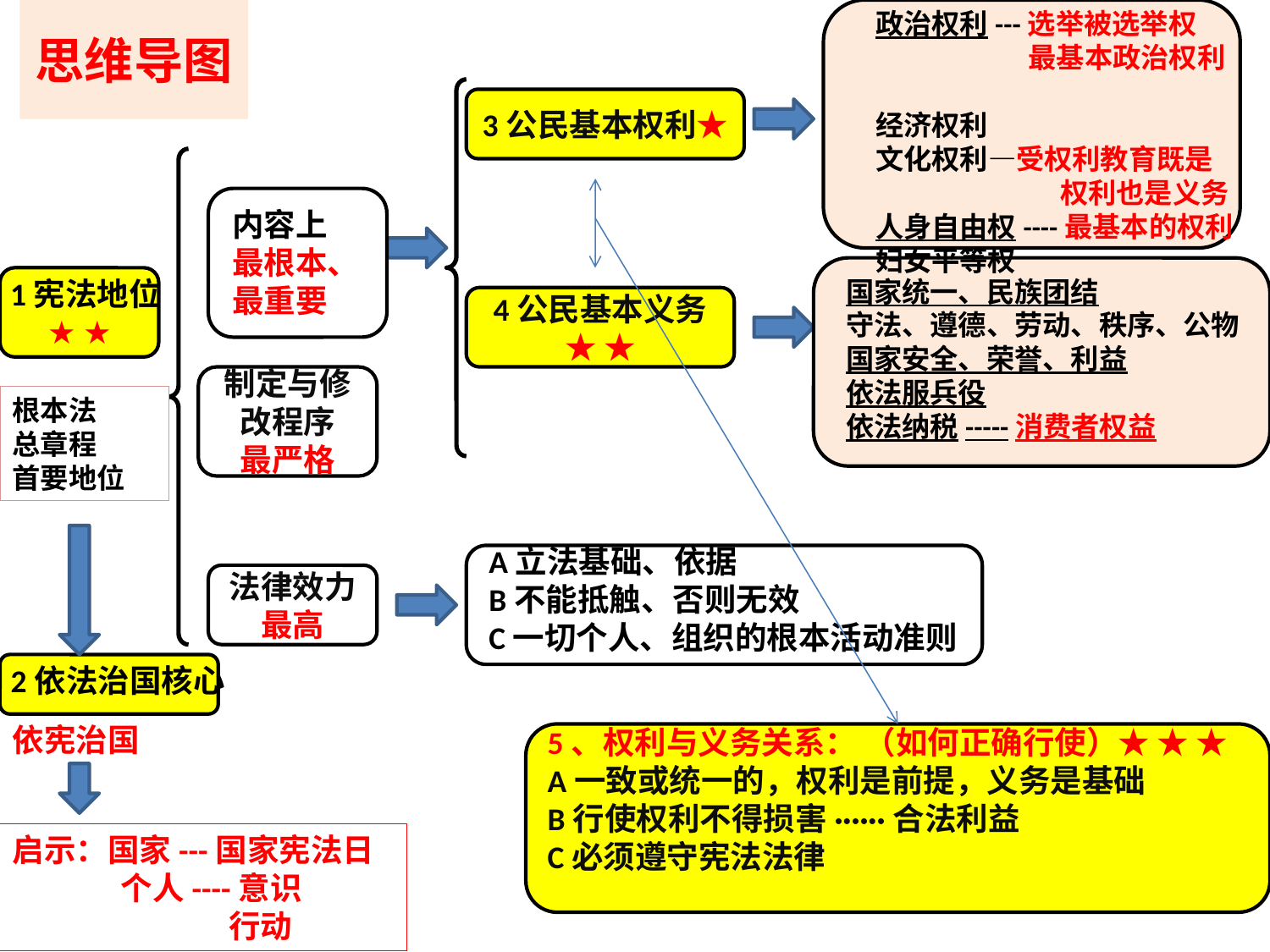

# 思维导图

政治权利---选举被选举权
                       最基本政治权利
经济权利
文化权利—受权利教育既是
                            权利也是义务
人身自由权----最基本的权利
妇女平等权

3公民基本权利★

内容上
最根本、
最重要

★ ★
1宪法地位
国家统一、民族团结
守法、遵德、劳动、秩序、公物国家安全、荣誉、利益
依法服兵役
依法纳税-----消费者权益

4公民基本义务★ ★

制定与修改程序
最严格

根本法
总章程
首要地位

A立法基础、依据
B不能抵触、否则无效
C一切个人、组织的根本活动准则

法律效力
最高

2依法治国核心
依宪治国
5、权利与义务关系： （如何正确行使）★ ★ ★
A一致或统一的，权利是前提，义务是基础
B行使权利不得损害······合法利益
C必须遵守宪法法律

启示：国家---国家宪法日
              个人----意识
                             行动